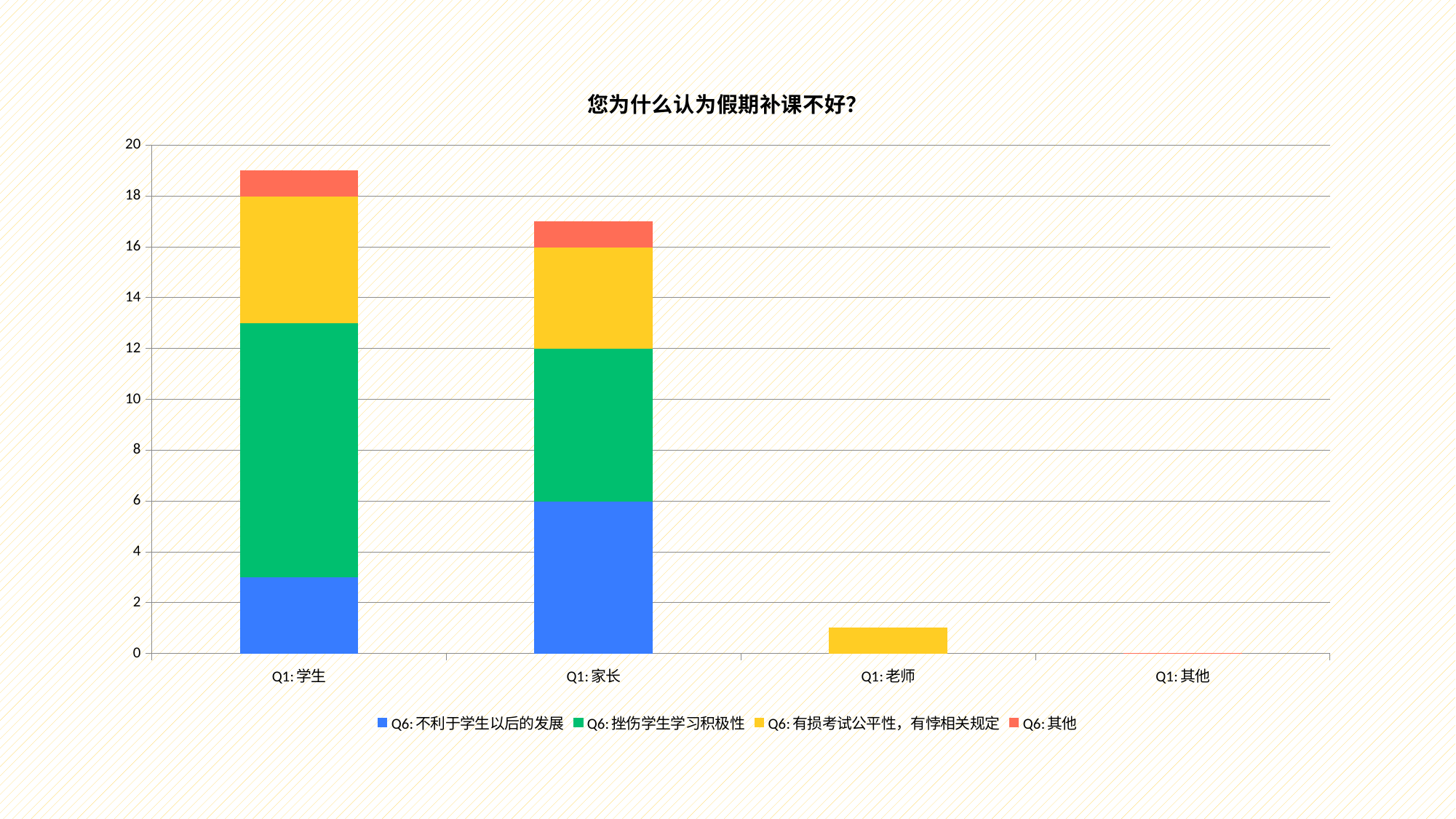

### Chart: 您为什么认为假期补课不好？

| Category | Q6:不利于学生以后的发展 | Q6:挫伤学生学习积极性 | Q6:有损考试公平性，有悖相关规定 | Q6:其他 |
|---|---|---|---|---|
| Q1:学生 | 3.0 | 10.0 | 5.0 | 1.0 |
| Q1:家长 | 6.0 | 6.0 | 4.0 | 1.0 |
| Q1:老师 | 0.0 | 0.0 | 1.0 | 0.0 |
| Q1:其他 | 0.0 | 0.0 | 0.0 | 0.0 |